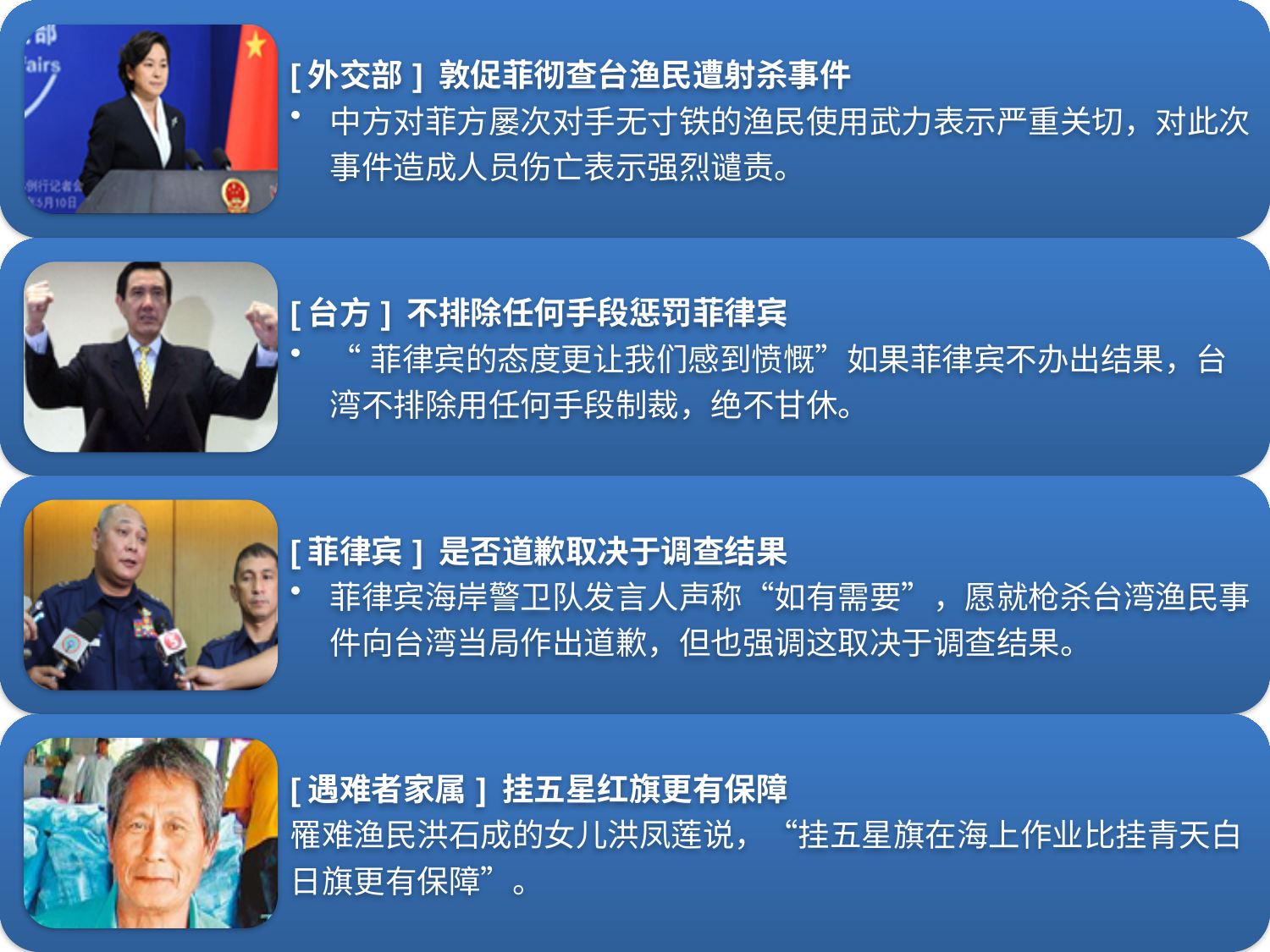

[外交部] 敦促菲彻查台渔民遭射杀事件
中方对菲方屡次对手无寸铁的渔民使用武力表示严重关切，对此次事件造成人员伤亡表示强烈谴责。
[台方] 不排除任何手段惩罚菲律宾
“菲律宾的态度更让我们感到愤慨”如果菲律宾不办出结果，台湾不排除用任何手段制裁，绝不甘休。
[菲律宾] 是否道歉取决于调查结果
菲律宾海岸警卫队发言人声称“如有需要”，愿就枪杀台湾渔民事件向台湾当局作出道歉，但也强调这取决于调查结果。
[遇难者家属] 挂五星红旗更有保障
罹难渔民洪石成的女儿洪凤莲说，“挂五星旗在海上作业比挂青天白日旗更有保障”。